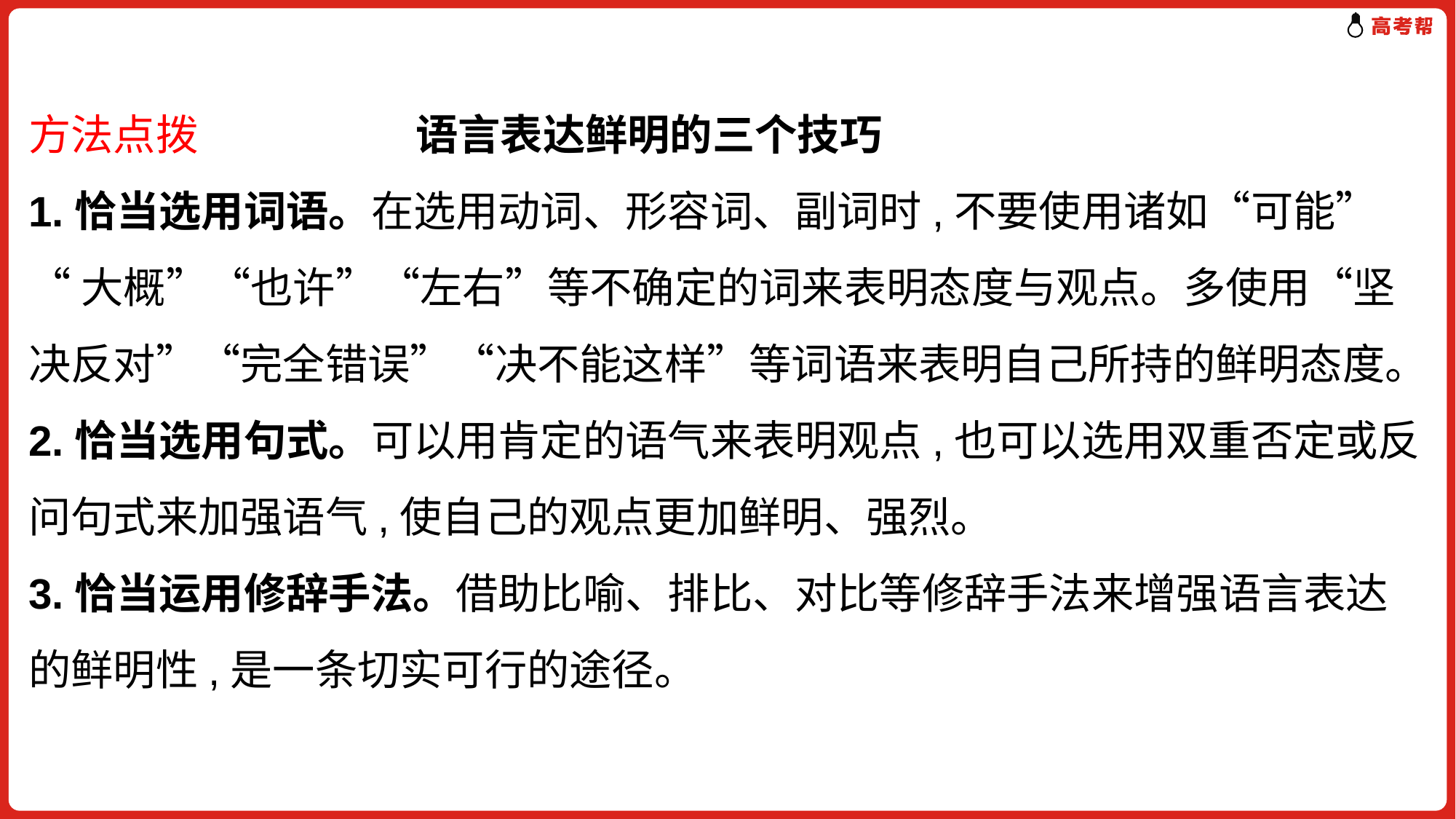

方法点拨                       语言表达鲜明的三个技巧
1.恰当选用词语。在选用动词、形容词、副词时,不要使用诸如“可能”
“大概”“也许”“左右”等不确定的词来表明态度与观点。多使用“坚决反对”“完全错误”“决不能这样”等词语来表明自己所持的鲜明态度。
2.恰当选用句式。可以用肯定的语气来表明观点,也可以选用双重否定或反问句式来加强语气,使自己的观点更加鲜明、强烈。
3.恰当运用修辞手法。借助比喻、排比、对比等修辞手法来增强语言表达的鲜明性,是一条切实可行的途径。